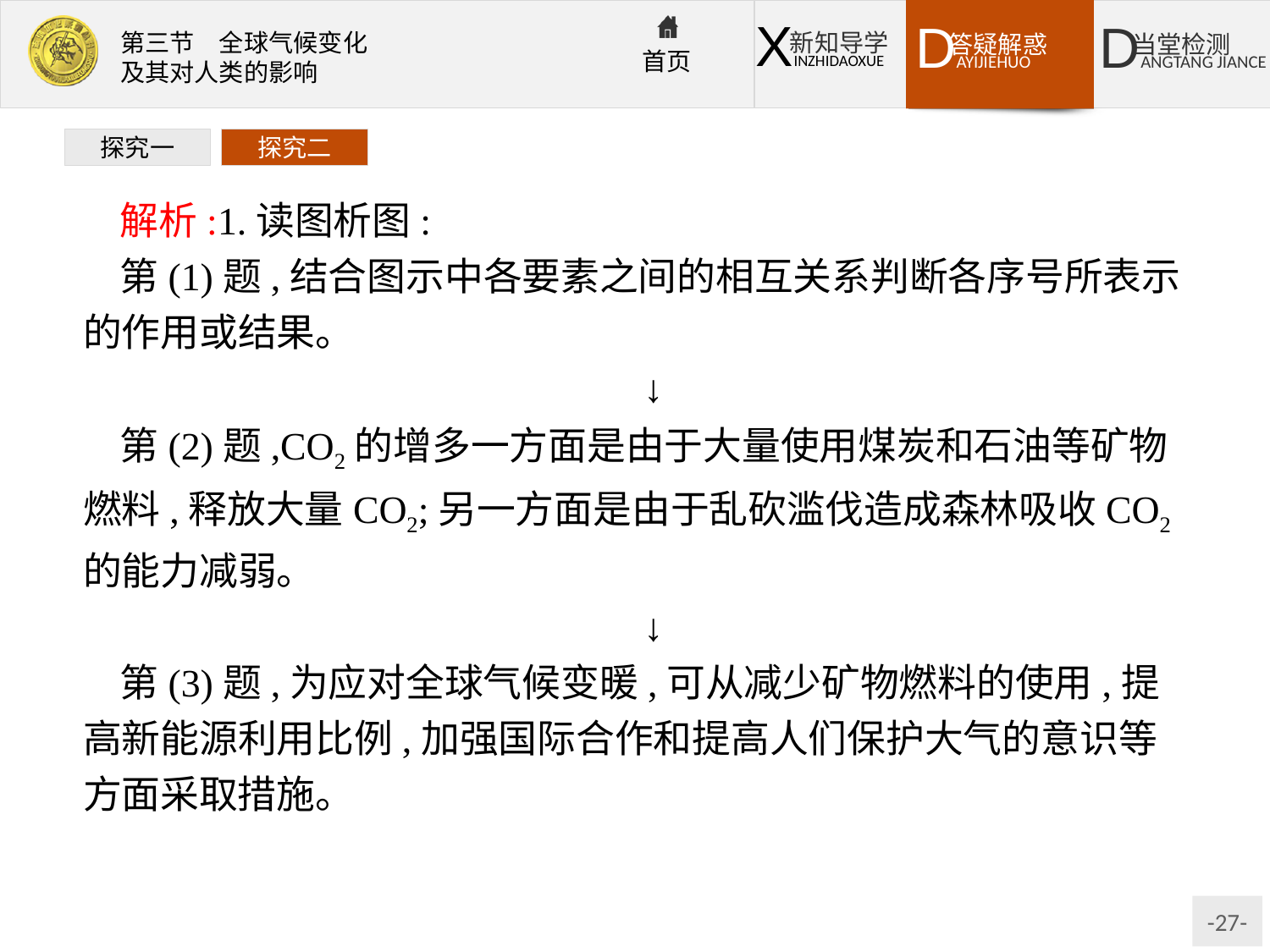

探究一
探究二
解析:1.读图析图:
第(1)题,结合图示中各要素之间的相互关系判断各序号所表示的作用或结果。
↓
第(2)题,CO2的增多一方面是由于大量使用煤炭和石油等矿物燃料,释放大量CO2;另一方面是由于乱砍滥伐造成森林吸收CO2的能力减弱。
↓
第(3)题,为应对全球气候变暖,可从减少矿物燃料的使用,提高新能源利用比例,加强国际合作和提高人们保护大气的意识等方面采取措施。